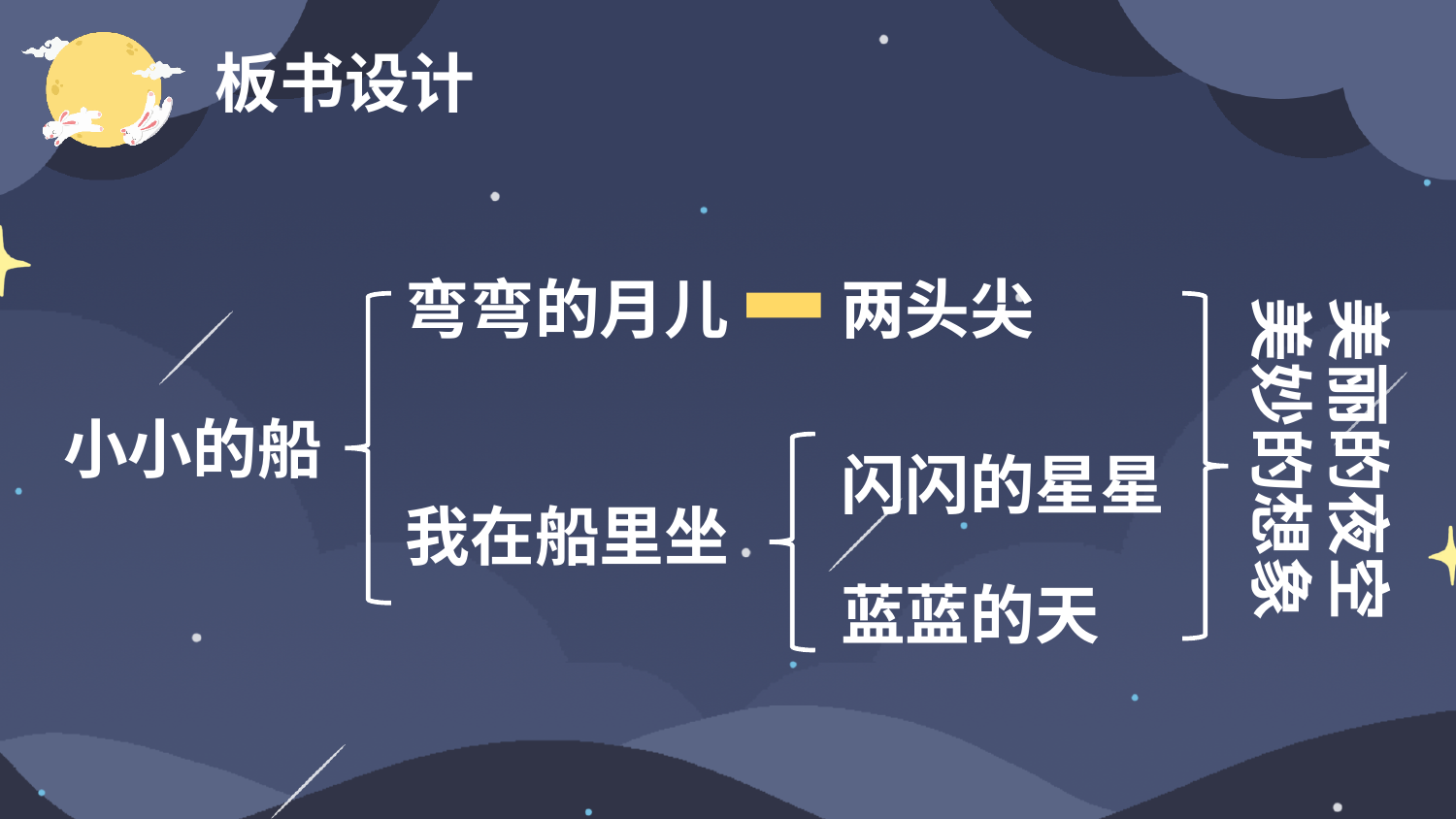

板书设计
弯弯的月儿
两头尖
美丽的夜空
美妙的想象

小小的船

闪闪的星星
我在船里坐
蓝蓝的天